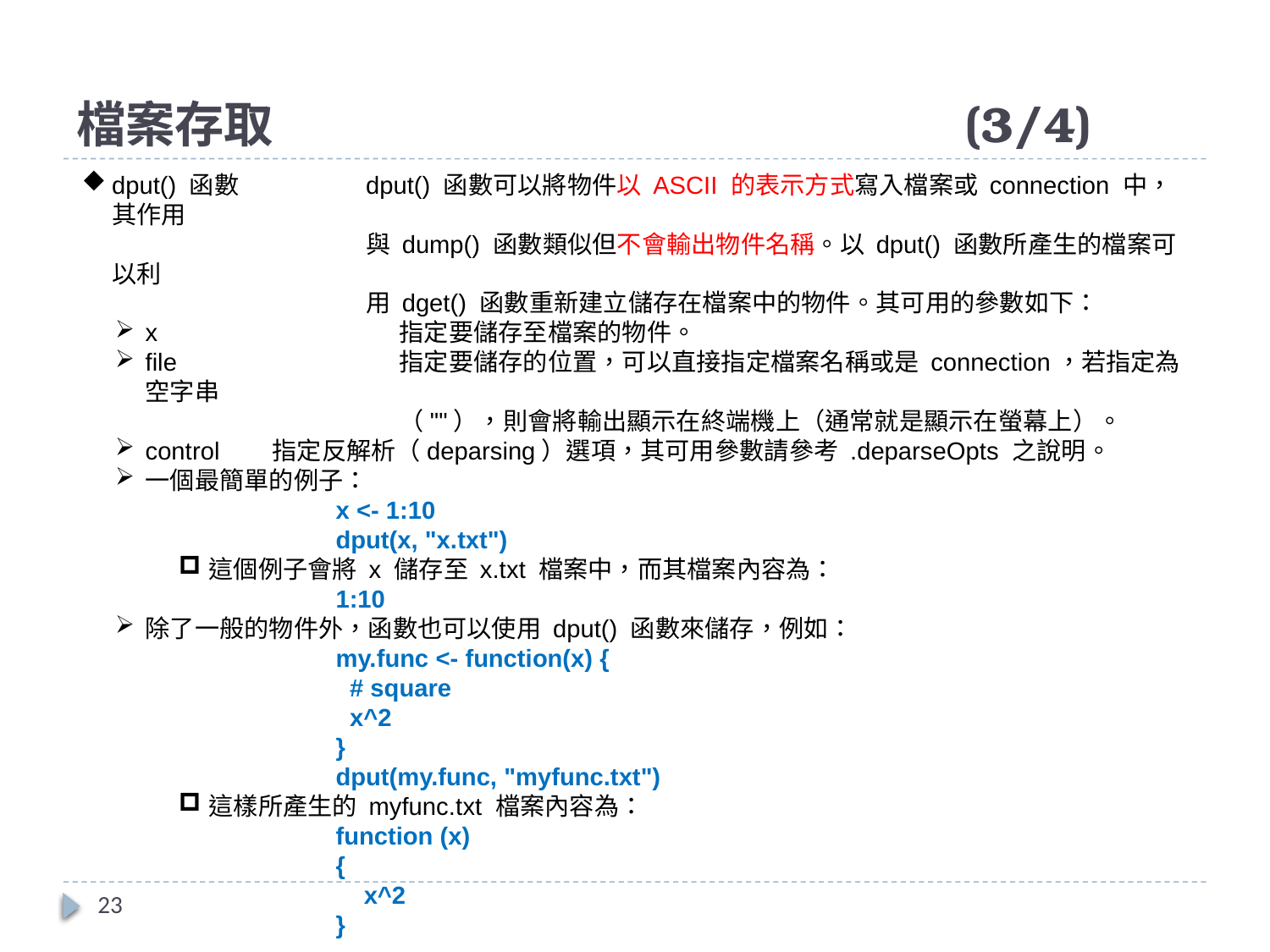

# 檔案存取						(3/4)
dput() 函數	dput() 函數可以將物件以 ASCII 的表示方式寫入檔案或 connection 中，其作用
		與 dump() 函數類似但不會輸出物件名稱。以 dput() 函數所產生的檔案可以利
		用 dget() 函數重新建立儲存在檔案中的物件。其可用的參數如下：
x		指定要儲存至檔案的物件。
file		指定要儲存的位置，可以直接指定檔案名稱或是 connection，若指定為空字串
		（""），則會將輸出顯示在終端機上（通常就是顯示在螢幕上）。
control	指定反解析（deparsing）選項，其可用參數請參考 .deparseOpts 之說明。
一個最簡單的例子：
x <- 1:10
dput(x, "x.txt")
這個例子會將 x 儲存至 x.txt 檔案中，而其檔案內容為：
1:10
除了一般的物件外，函數也可以使用 dput() 函數來儲存，例如：
my.func <- function(x) {
  # square
  x^2
}
dput(my.func, "myfunc.txt")
這樣所產生的 myfunc.txt 檔案內容為：
function (x)
{
    x^2
}
23